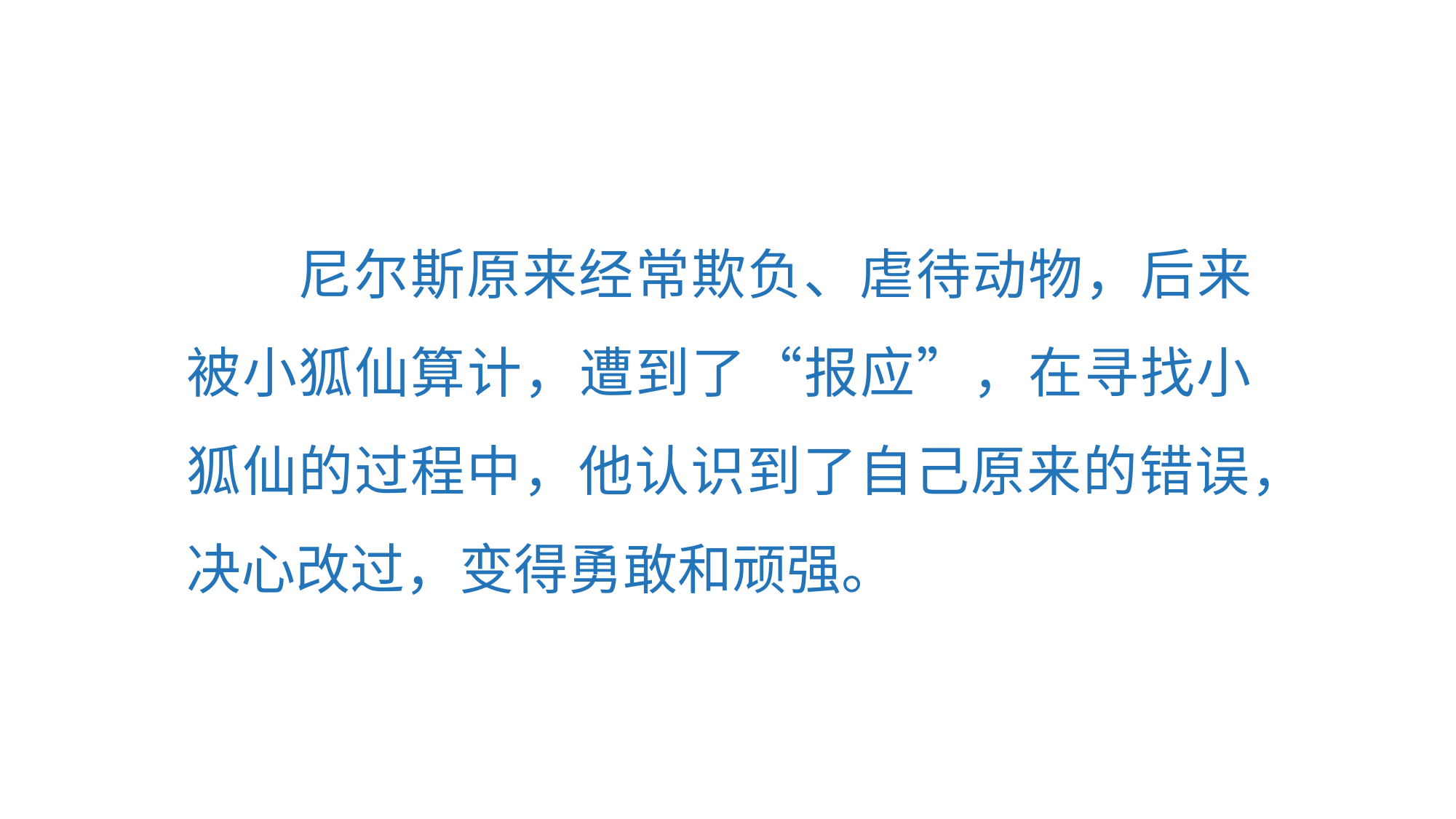

尼尔斯原来经常欺负、虐待动物，后来被小狐仙算计，遭到了“报应”，在寻找小狐仙的过程中，他认识到了自己原来的错误，决心改过，变得勇敢和顽强。